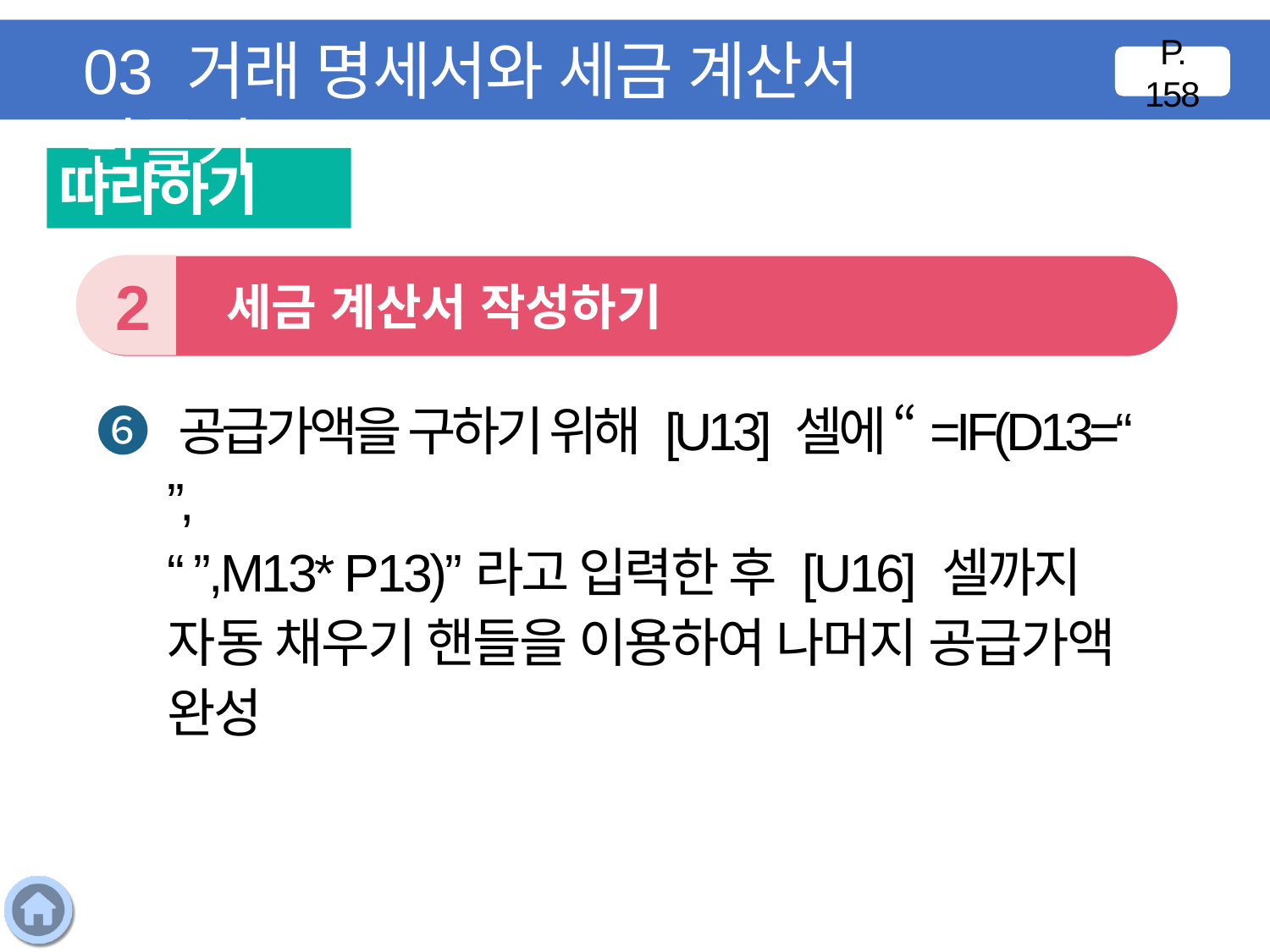

03 거래 명세서와 세금 계산서 만들기
P. 158
따라하기
2
        세금 계산서 작성하기
❻ 공급가액을 구하기 위해 [U13] 셀에 “=IF(D13=“ ”,
“ ”,M13* P13)”라고 입력한 후 [U16] 셀까지 자동 채우기 핸들을 이용하여 나머지 공급가액 완성